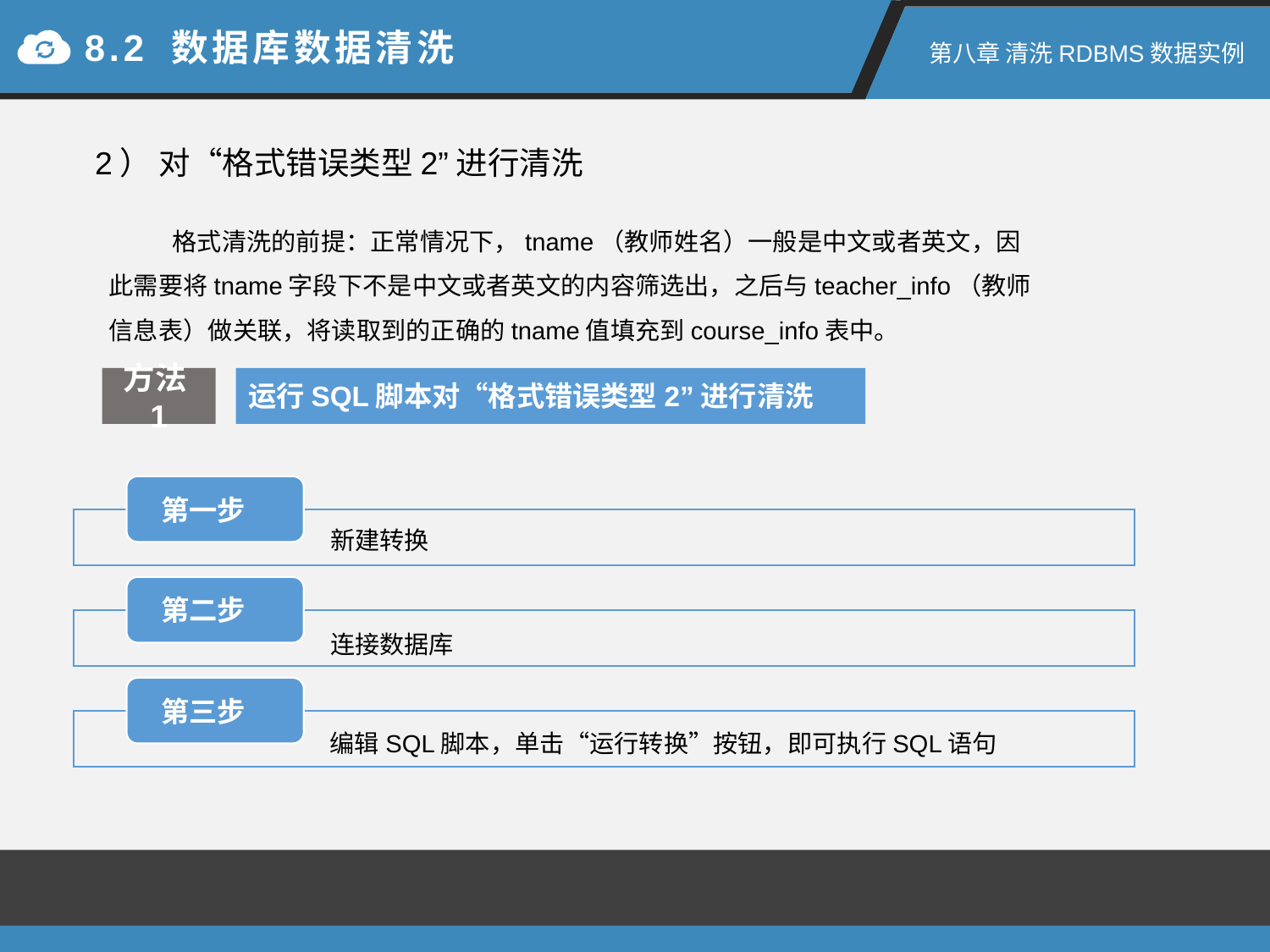

8.2 数据库数据清洗

第八章 清洗RDBMS数据实例

2） 对“格式错误类型2”进行清洗
格式清洗的前提：正常情况下，tname（教师姓名）一般是中文或者英文，因此需要将tname字段下不是中文或者英文的内容筛选出，之后与teacher_info（教师信息表）做关联，将读取到的正确的tname值填充到course_info表中。
方法1

运行SQL脚本对“格式错误类型2”进行清洗

第一步
第二步
第三步
新建转换
连接数据库
编辑SQL脚本，单击“运行转换”按钮，即可执行SQL语句